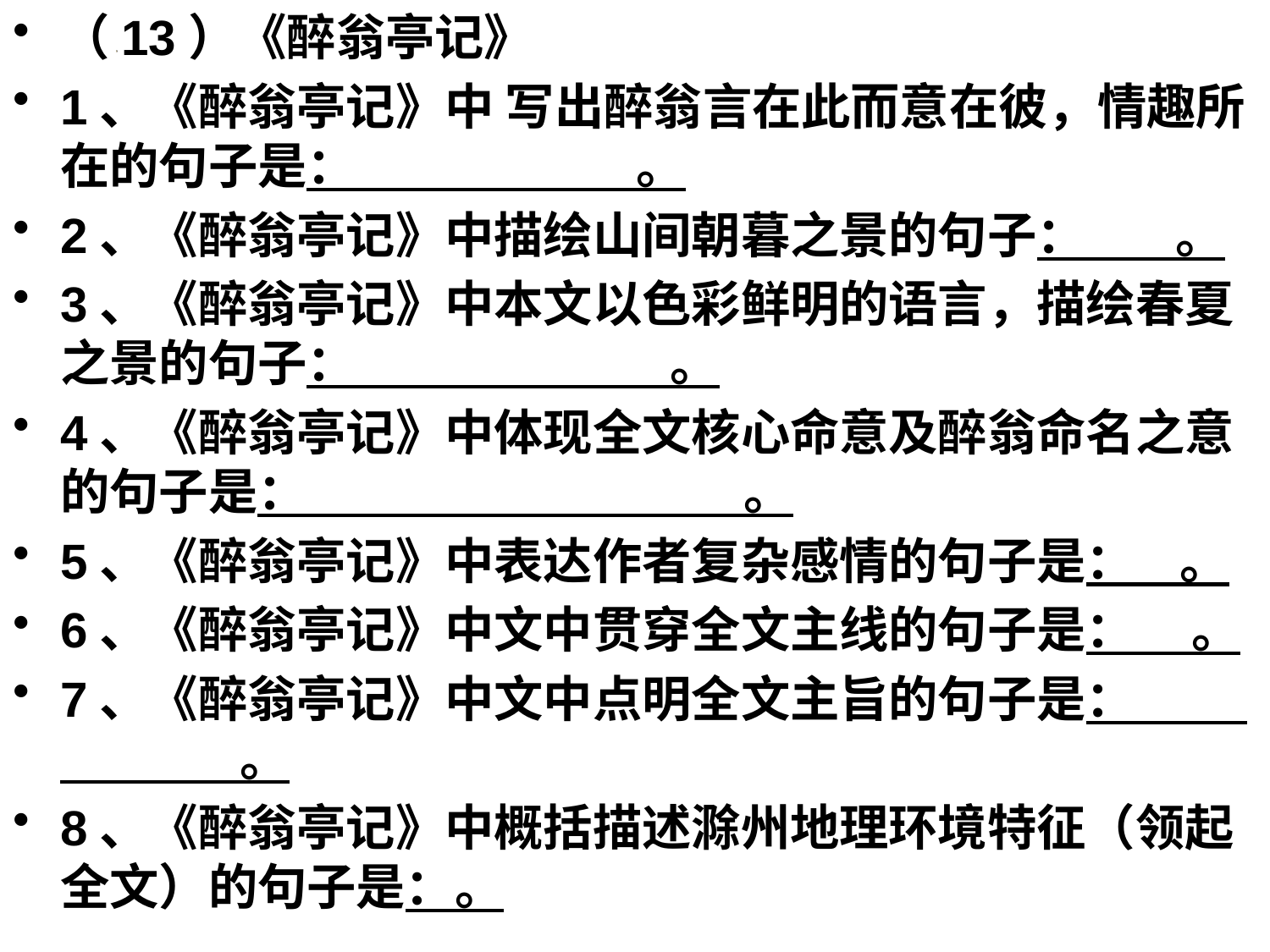

（13）《醉翁亭记》
1、《醉翁亭记》中 写出醉翁言在此而意在彼，情趣所在的句子是：                         。
2、《醉翁亭记》中描绘山间朝暮之景的句子：        。
3、《醉翁亭记》中本文以色彩鲜明的语言，描绘春夏之景的句子：                            。
4、《醉翁亭记》中体现全文核心命意及醉翁命名之意的句子是：                                       。
5、《醉翁亭记》中表达作者复杂感情的句子是：    。
6、《醉翁亭记》中文中贯穿全文主线的句子是：     。
7、《醉翁亭记》中文中点明全文主旨的句子是：                           。
8、《醉翁亭记》中概括描述滁州地理环境特征（领起全文）的句子是：。
#